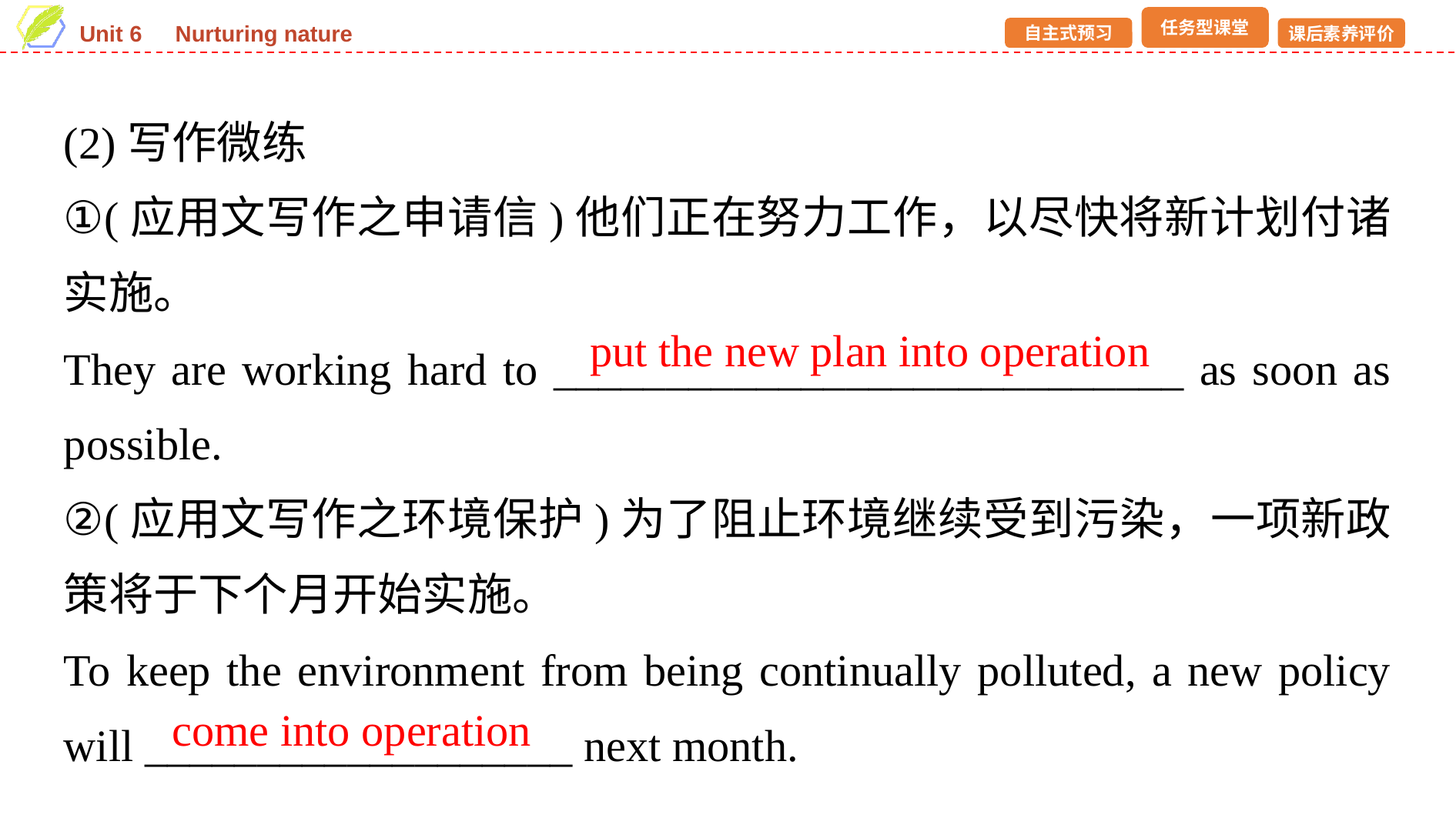

(2)写作微练
①(应用文写作之申请信)他们正在努力工作，以尽快将新计划付诸实施。
They are working hard to ____________________________ as soon as possible.
②(应用文写作之环境保护)为了阻止环境继续受到污染，一项新政策将于下个月开始实施。
To keep the environment from being continually polluted, a new policy will ___________________ next month.
put the new plan into operation
come into operation